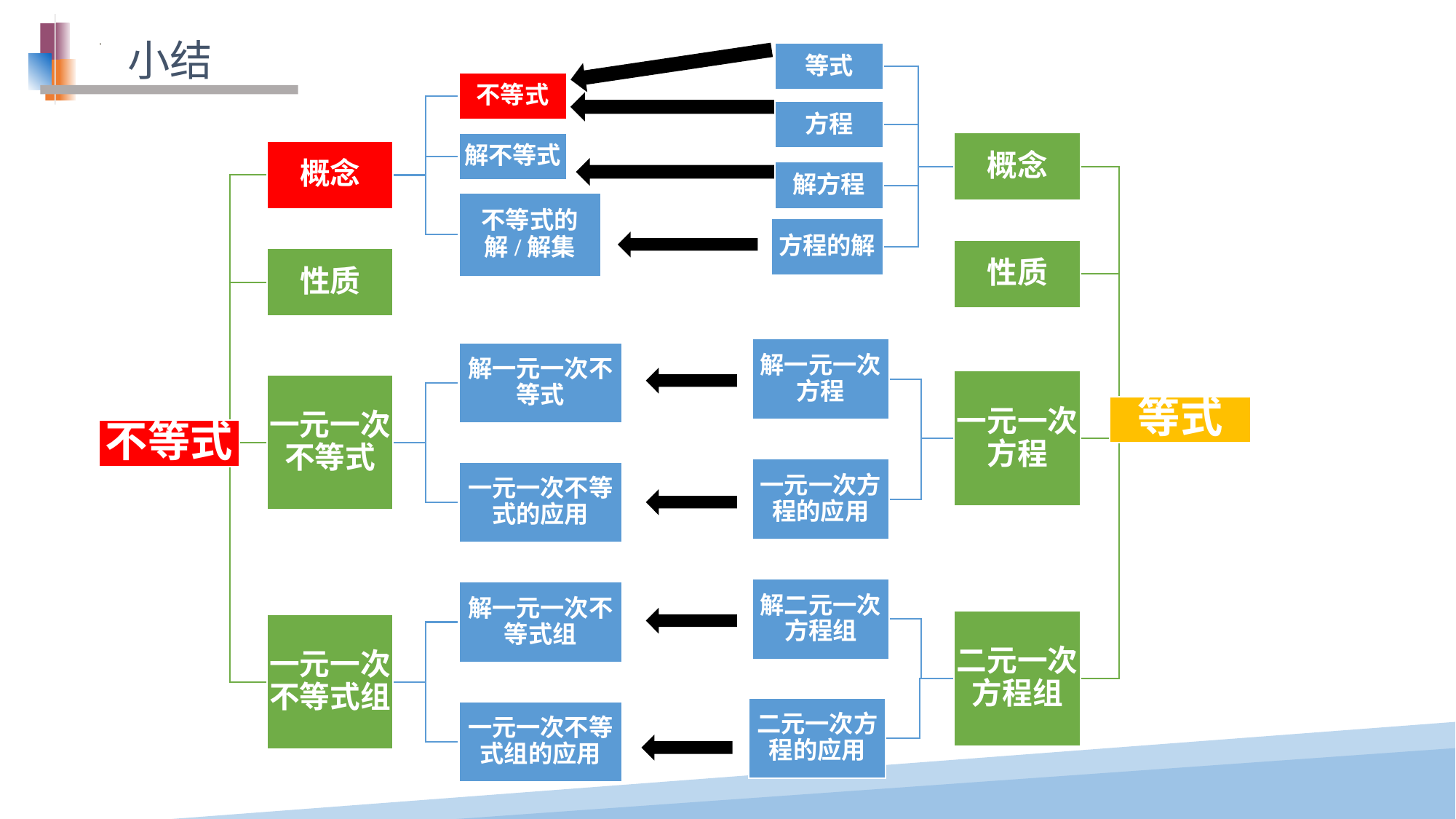

等式
概念
等式
方程
解方程
方程的解
性质
一元一次方程
解一元一次方程
一元一次方程的应用
二元一次方程组
解二元一次方程组
二元一次方程的应用

不等式
概念
不等式
解不等式
不等式的解/解集
性质
一元一次不等式
解一元一次不等式
一元一次不等式的应用
一元一次不等式组
解一元一次不等式组
一元一次不等式组的应用

小结